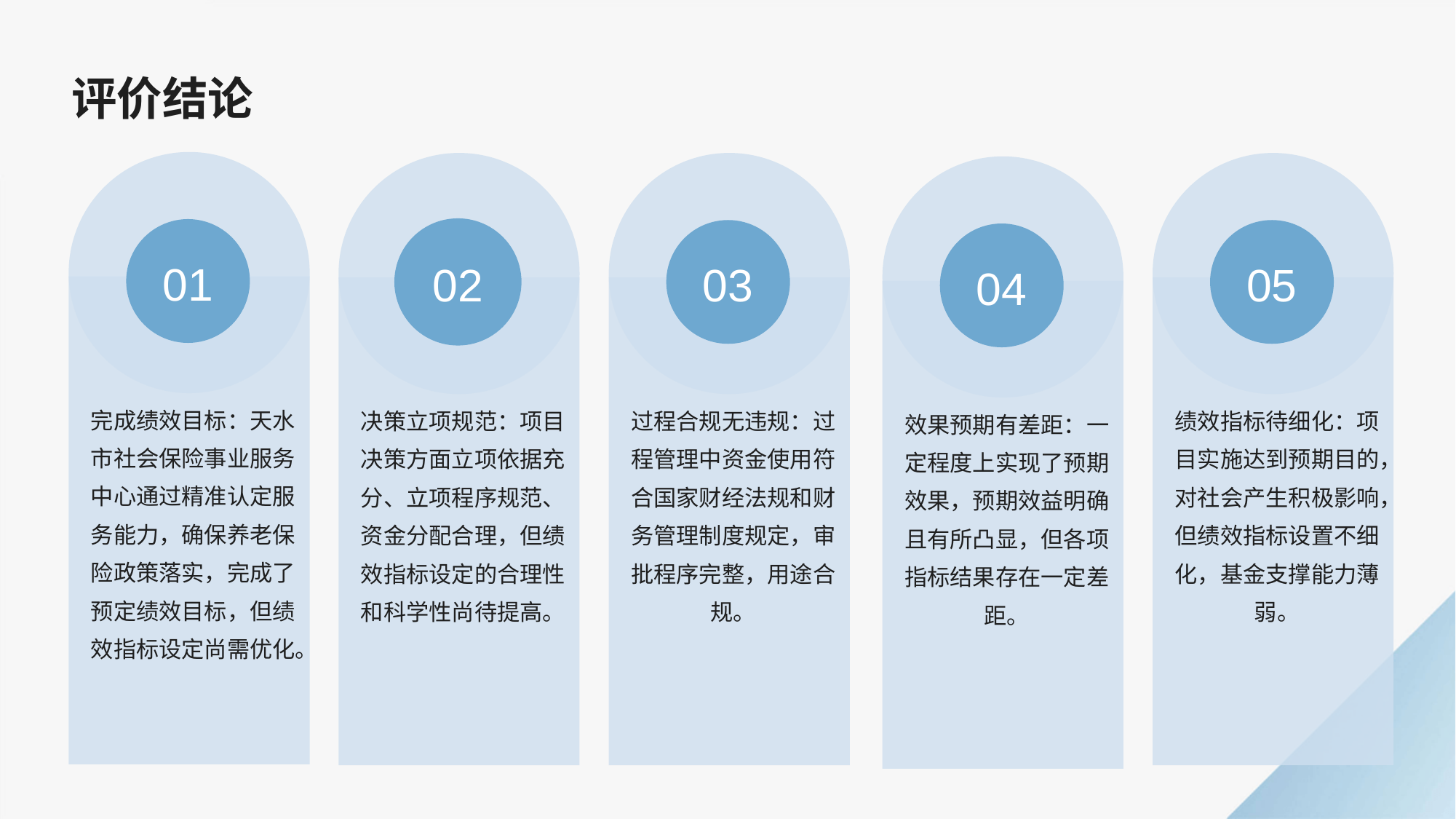

评价结论

01
02
03
05
04

完成绩效目标：天水市社会保险事业服务中心通过精准认定服务能力，确保养老保险政策落实，完成了预定绩效目标，但绩效指标设定尚需优化。
决策立项规范：项目决策方面立项依据充分、立项程序规范、资金分配合理，但绩效指标设定的合理性和科学性尚待提高。
过程合规无违规：过程管理中资金使用符合国家财经法规和财务管理制度规定，审批程序完整，用途合规。
绩效指标待细化：项目实施达到预期目的，对社会产生积极影响，但绩效指标设置不细化，基金支撑能力薄弱。
效果预期有差距：一定程度上实现了预期效果，预期效益明确且有所凸显，但各项指标结果存在一定差距。